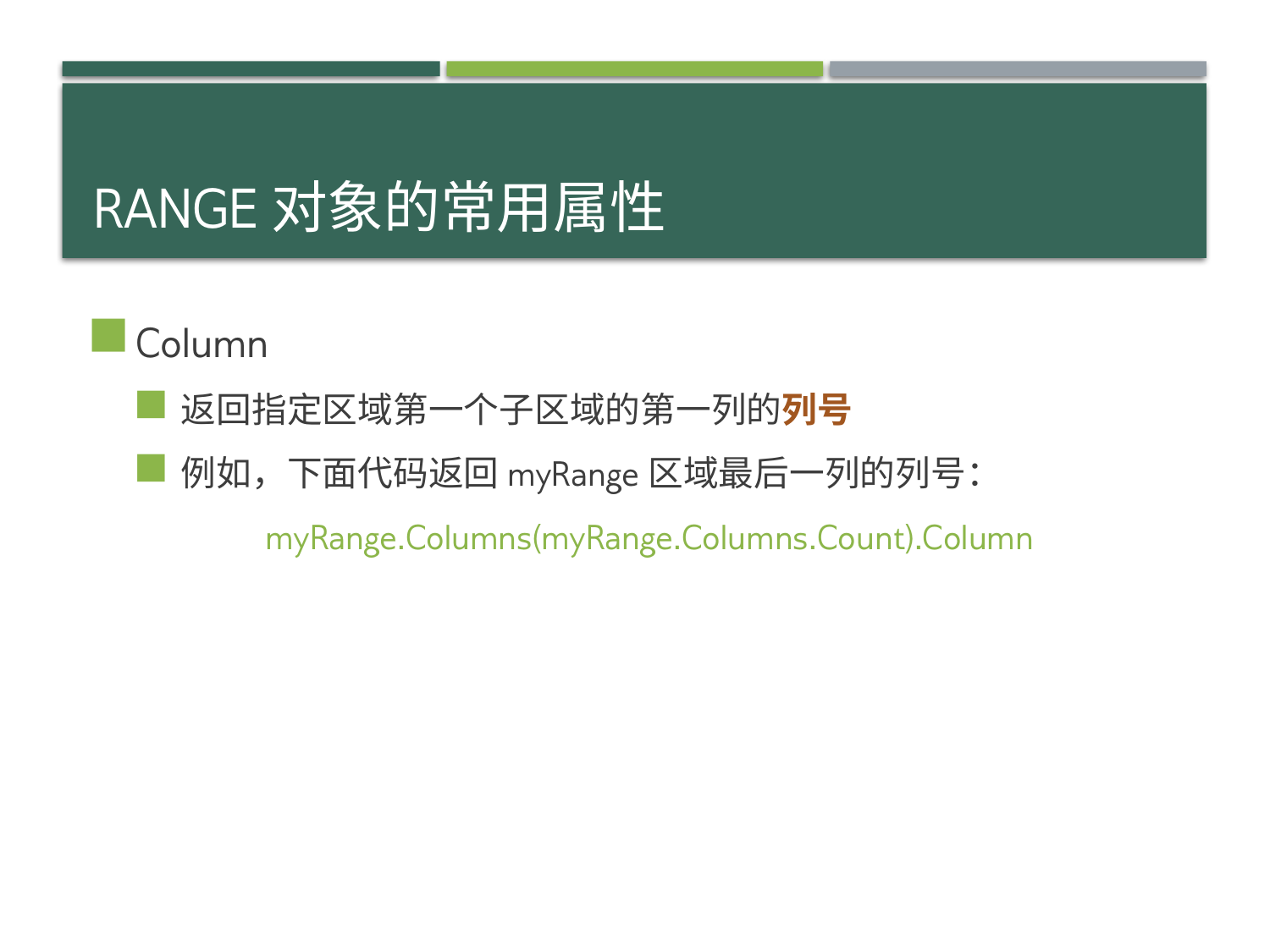

# Range对象的常用属性
Column
返回指定区域第一个子区域的第一列的列号
例如，下面代码返回myRange区域最后一列的列号：
	myRange.Columns(myRange.Columns.Count).Column